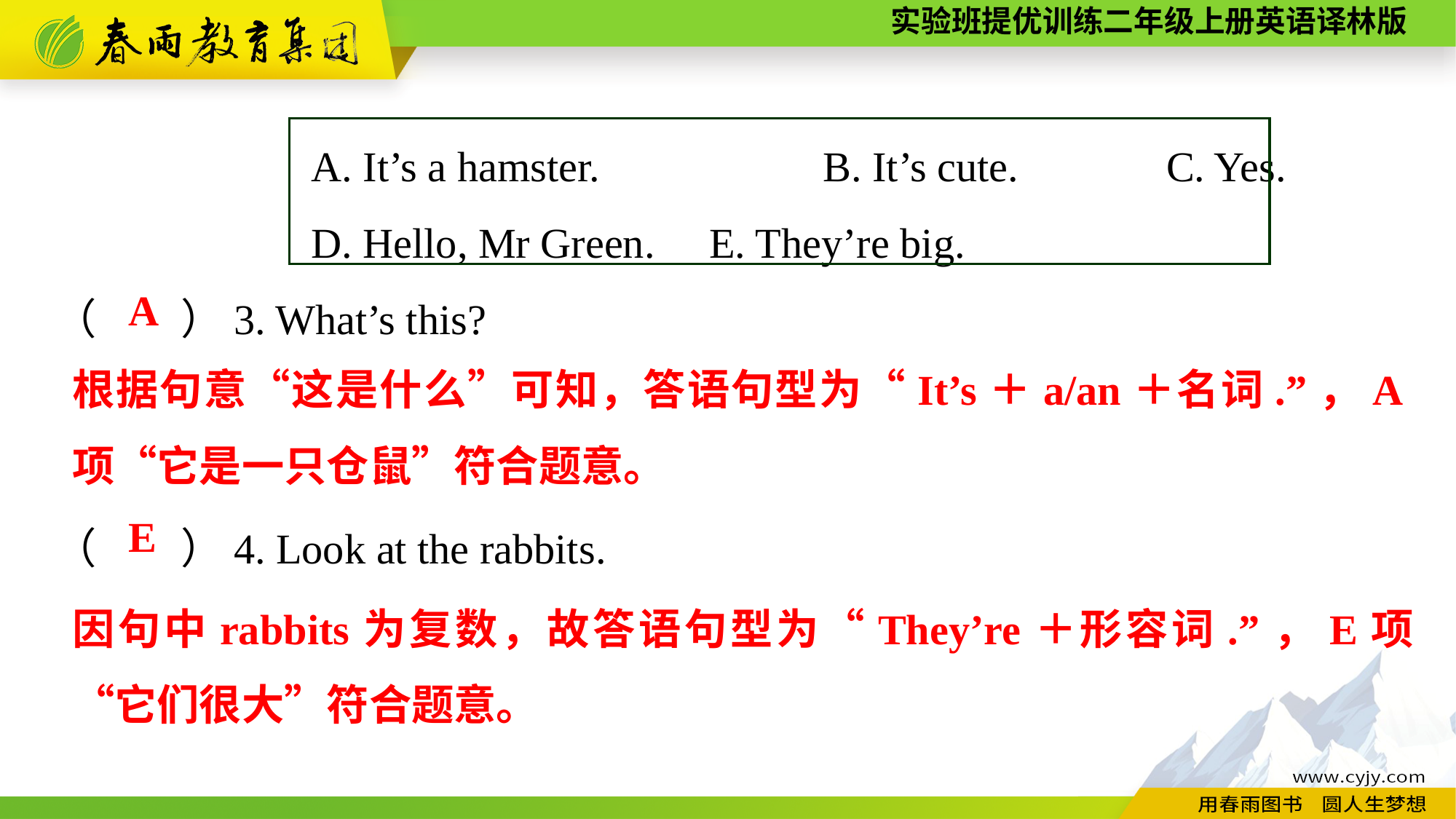

A. It’s a hamster.　　　        B. It’s cute.　　　C. Yes.
D. Hello, Mr Green.	E. They’re big.
（　　）3. What’s this?

（　　）4. Look at the rabbits.

A
根据句意“这是什么”可知，答语句型为“It’s＋a/an＋名词.”，A项“它是一只仓鼠”符合题意。
E
因句中rabbits为复数，故答语句型为“They’re＋形容词.”，E项“它们很大”符合题意。